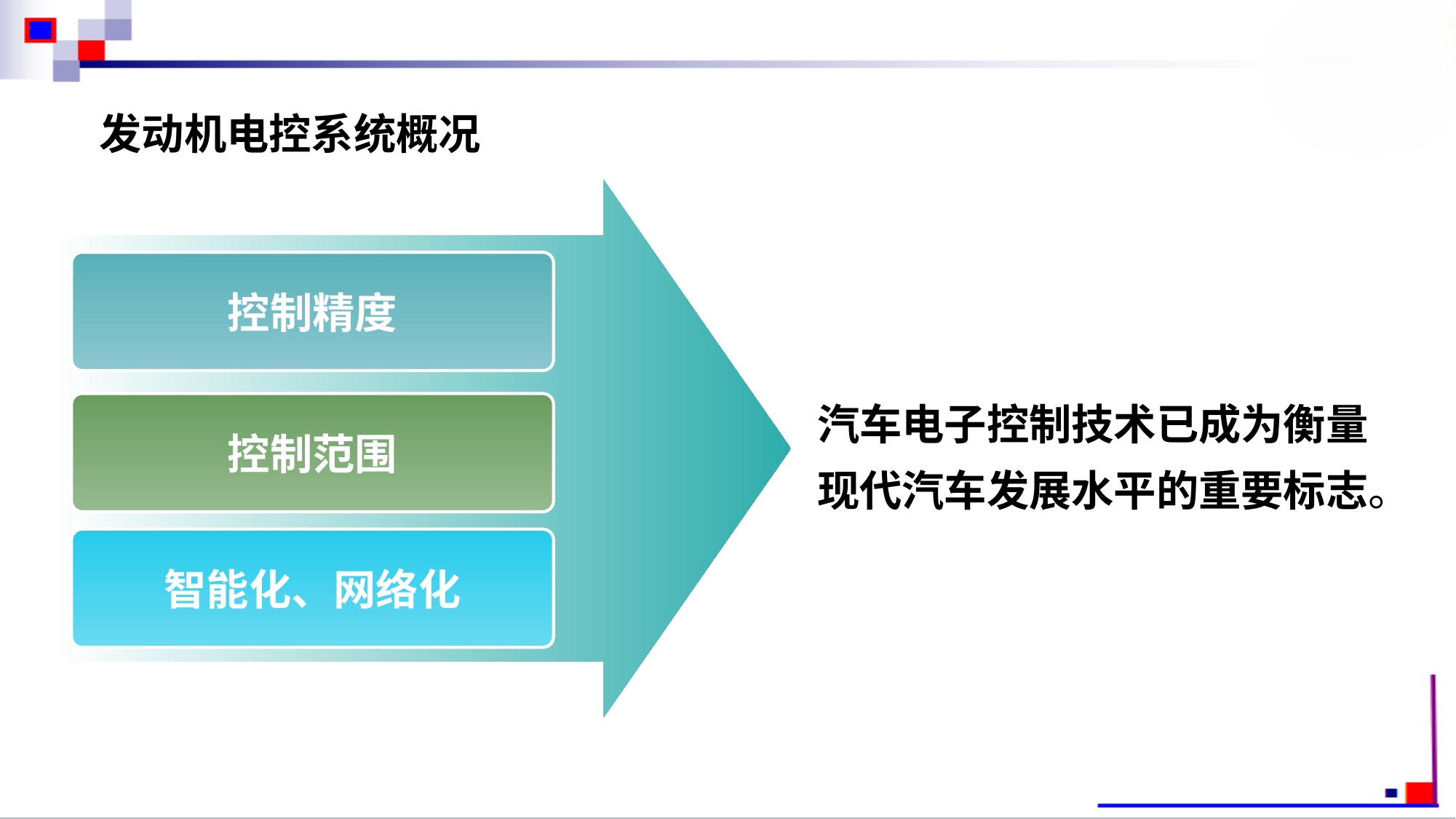

发动机电控系统概况

控制精度
汽车电子控制技术已成为衡量现代汽车发展水平的重要标志。
控制范围
智能化、网络化